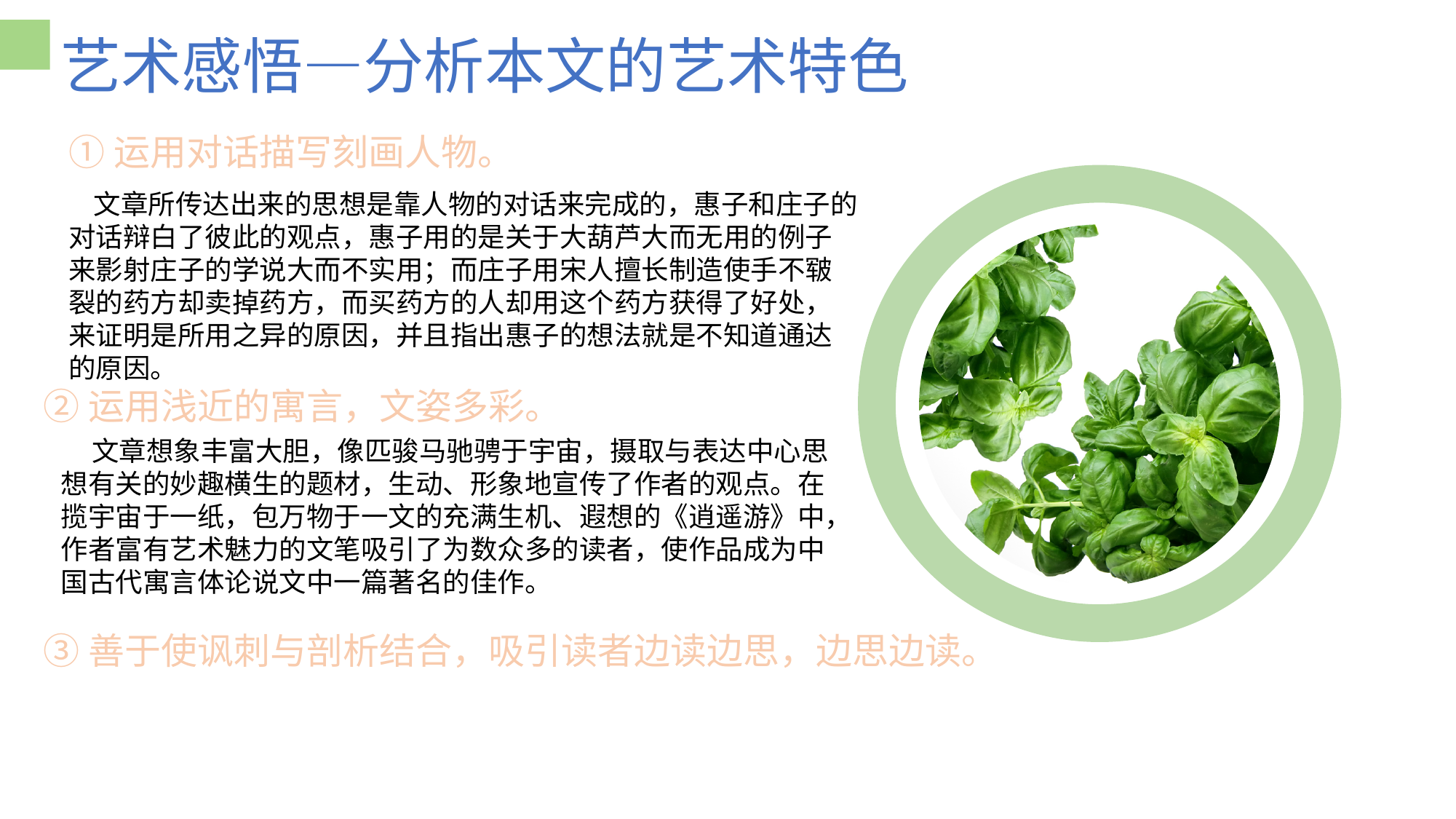

艺术感悟—分析本文的艺术特色
①运用对话描写刻画人物。

   文章所传达出来的思想是靠人物的对话来完成的，惠子和庄子的对话辩白了彼此的观点，惠子用的是关于大葫芦大而无用的例子来影射庄子的学说大而不实用；而庄子用宋人擅长制造使手不皲裂的药方却卖掉药方，而买药方的人却用这个药方获得了好处，来证明是所用之异的原因，并且指出惠子的想法就是不知道通达的原因。

②运用浅近的寓言，文姿多彩。

    文章想象丰富大胆，像匹骏马驰骋于宇宙，摄取与表达中心思想有关的妙趣横生的题材，生动、形象地宣传了作者的观点。在揽宇宙于一纸，包万物于一文的充满生机、遐想的《逍遥游》中，作者富有艺术魅力的文笔吸引了为数众多的读者，使作品成为中国古代寓言体论说文中一篇著名的佳作。
③善于使讽刺与剖析结合，吸引读者边读边思，边思边读。